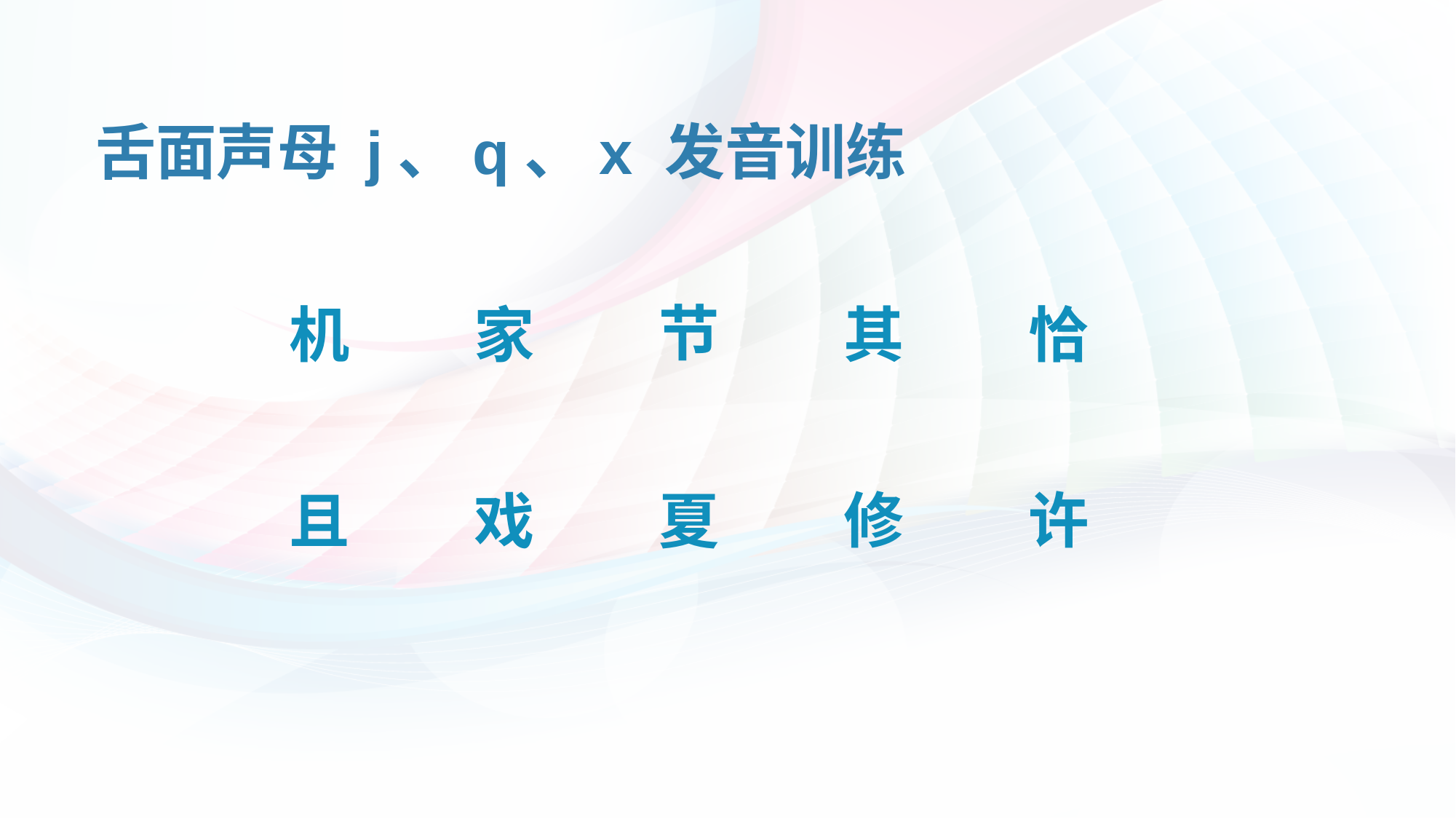

# 舌面声母 j、q、x 发音训练
节
机
家
其
恰
许
修
且
戏
夏